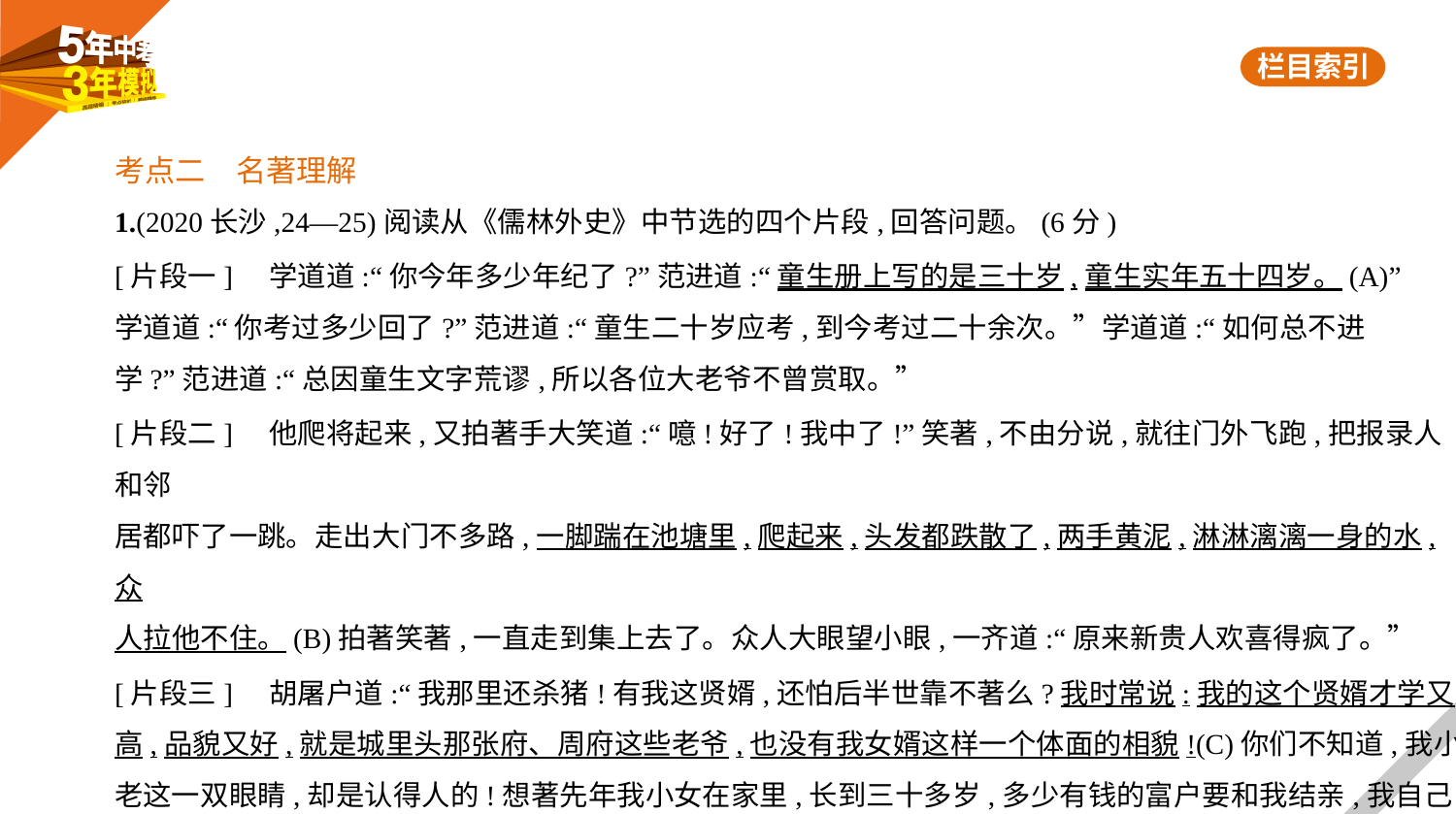

考点二　名著理解
1.(2020长沙,24—25)阅读从《儒林外史》中节选的四个片段,回答问题。(6分)
[片段一]    学道道:“你今年多少年纪了?”范进道:“童生册上写的是三十岁,童生实年五十四岁。(A)”
学道道:“你考过多少回了?”范进道:“童生二十岁应考,到今考过二十余次。”学道道:“如何总不进
学?”范进道:“总因童生文字荒谬,所以各位大老爷不曾赏取。”
[片段二]    他爬将起来,又拍著手大笑道:“噫!好了!我中了!”笑著,不由分说,就往门外飞跑,把报录人和邻
居都吓了一跳。走出大门不多路,一脚踹在池塘里,爬起来,头发都跌散了,两手黄泥,淋淋漓漓一身的水,众
人拉他不住。(B)拍著笑著,一直走到集上去了。众人大眼望小眼,一齐道:“原来新贵人欢喜得疯了。”
[片段三]    胡屠户道:“我那里还杀猪!有我这贤婿,还怕后半世靠不著么?我时常说:我的这个贤婿才学又
高,品貌又好,就是城里头那张府、周府这些老爷,也没有我女婿这样一个体面的相貌!(C)你们不知道,我小
老这一双眼睛,却是认得人的!想著先年我小女在家里,长到三十多岁,多少有钱的富户要和我结亲,我自己
觉得女儿像有些福气的,毕竟要嫁与个老爷。今日果然不错!”说罢,哈哈大笑。